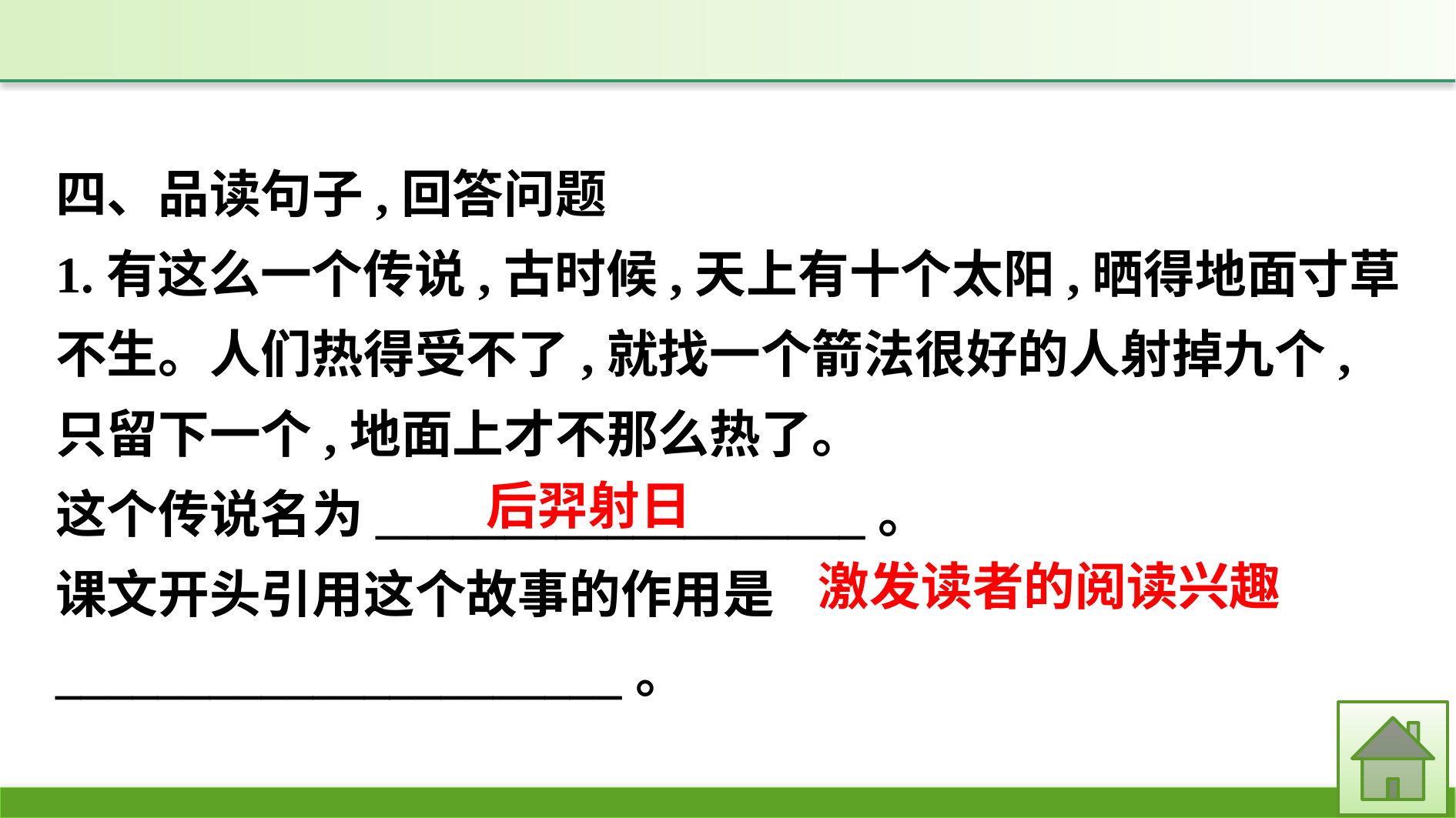

四、品读句子,回答问题
1.有这么一个传说,古时候,天上有十个太阳,晒得地面寸草不生。人们热得受不了,就找一个箭法很好的人射掉九个,只留下一个,地面上才不那么热了。
这个传说名为___________________。
课文开头引用这个故事的作用是______________________。
后羿射日
激发读者的阅读兴趣